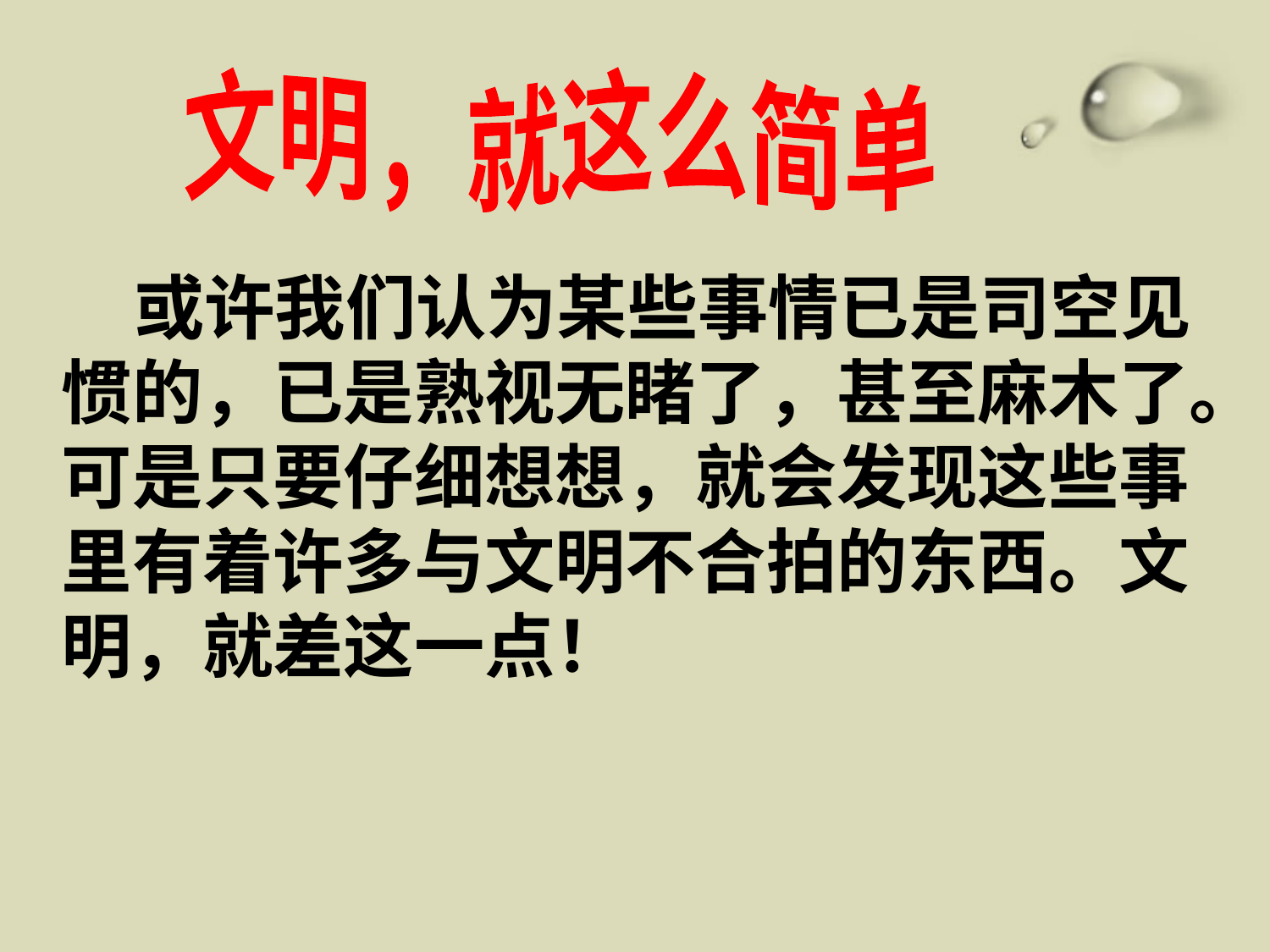

文明，就这么简单
           或许我们认为某些事情已是司空见惯的，已是熟视无睹了，甚至麻木了。可是只要仔细想想，就会发现这些事里有着许多与文明不合拍的东西。文明，就差这一点！